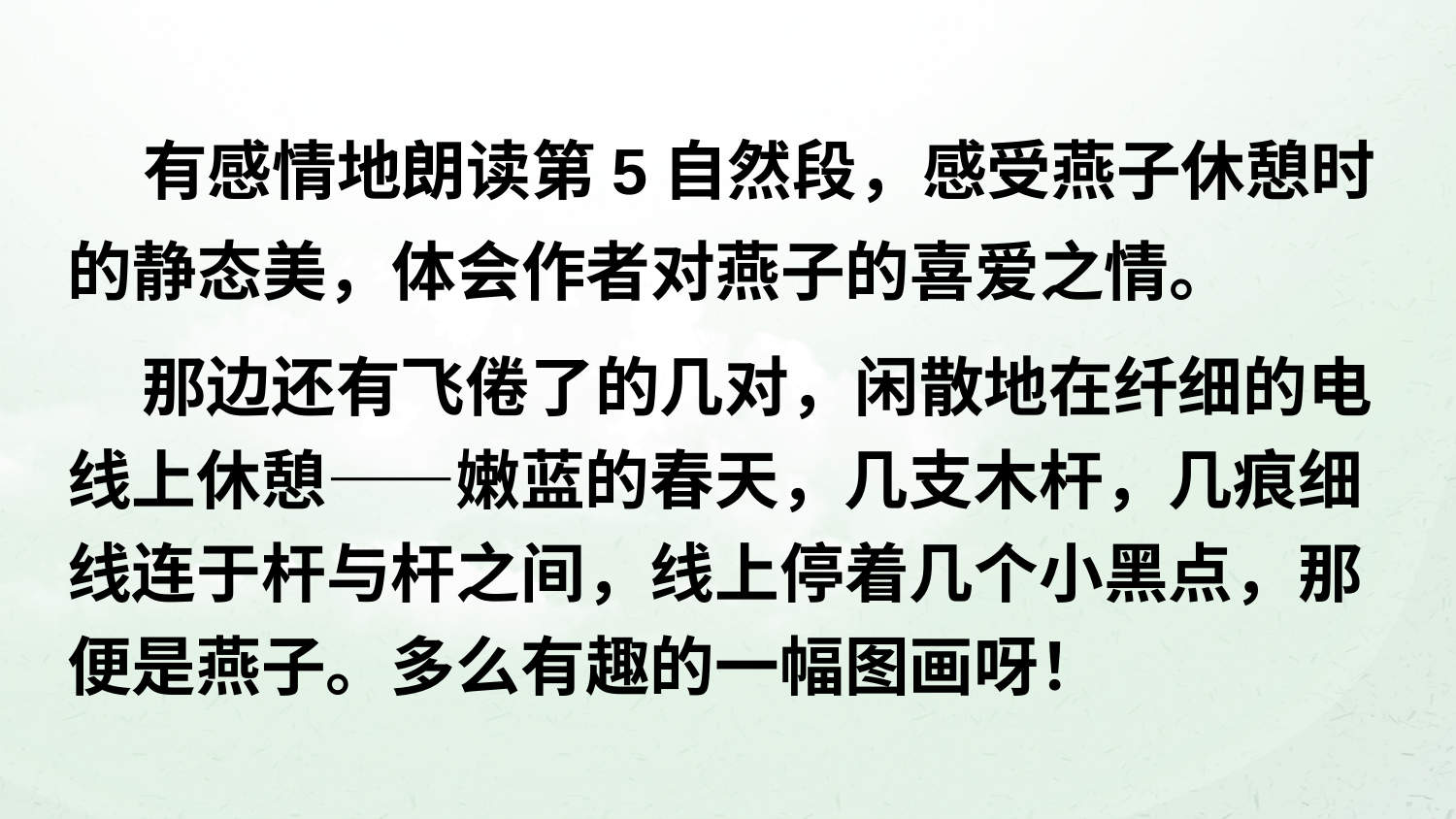

有感情地朗读第5自然段，感受燕子休憩时的静态美，体会作者对燕子的喜爱之情。
    那边还有飞倦了的几对，闲散地在纤细的电线上休憩——嫩蓝的春天，几支木杆，几痕细线连于杆与杆之间，线上停着几个小黑点，那便是燕子。多么有趣的一幅图画呀！